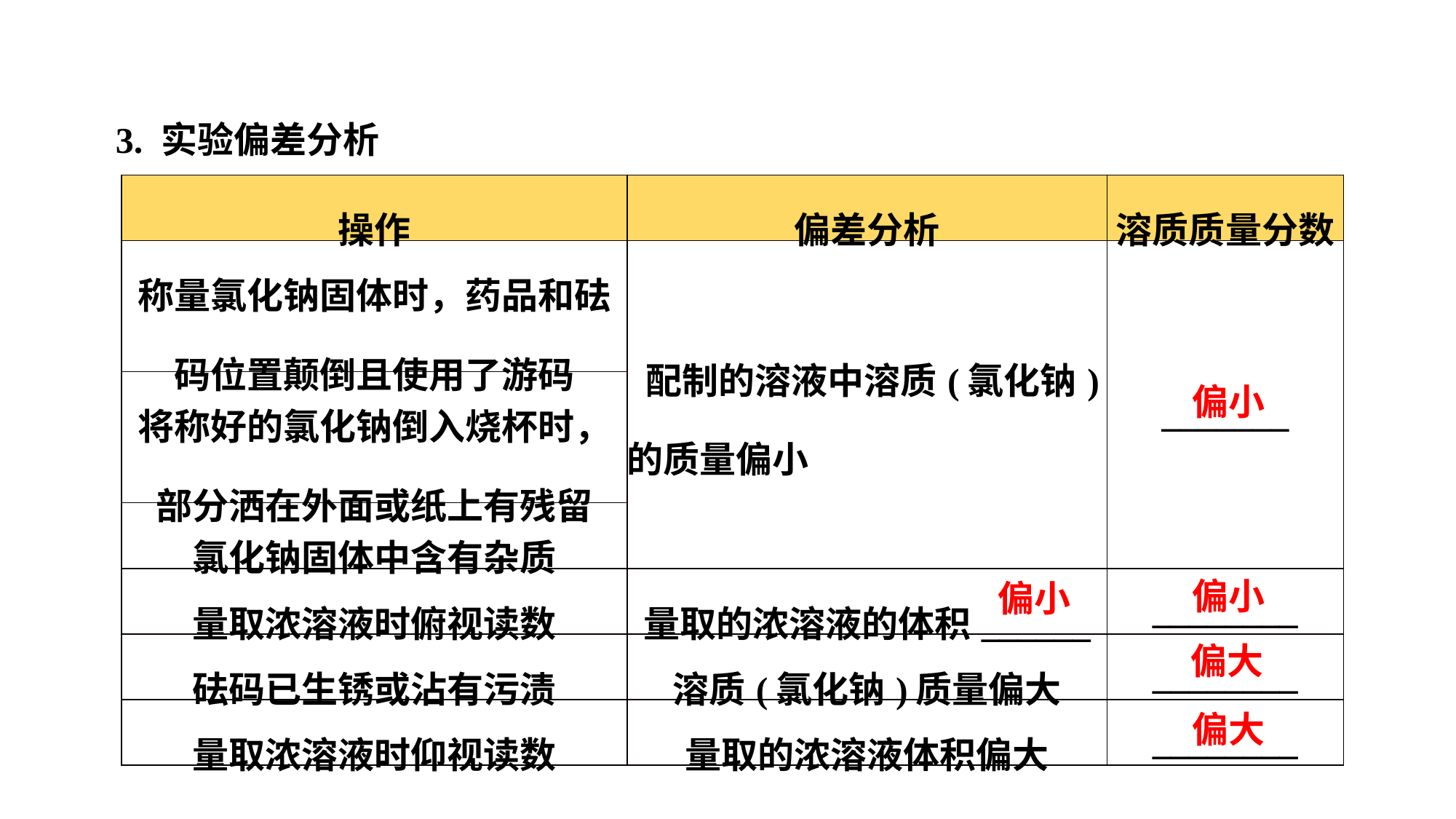

3. 实验偏差分析
| 操作 | 偏差分析 | 溶质质量分数 |
| --- | --- | --- |
| 称量氯化钠固体时，药品和砝码位置颠倒且使用了游码 | 配制的溶液中溶质(氯化钠)的质量偏小 | \_\_\_\_\_\_\_ |
| 将称好的氯化钠倒入烧杯时，部分洒在外面或纸上有残留 |  |  |
| 氯化钠固体中含有杂质 |  |  |
| 量取浓溶液时俯视读数 | 量取的浓溶液的体积\_\_\_\_\_\_ | \_\_\_\_\_\_\_\_ |
| 砝码已生锈或沾有污渍 | 溶质(氯化钠)质量偏大 | \_\_\_\_\_\_\_\_ |
| 量取浓溶液时仰视读数 | 量取的浓溶液体积偏大 | \_\_\_\_\_\_\_\_ |
偏小
偏小
偏小
偏大
偏大